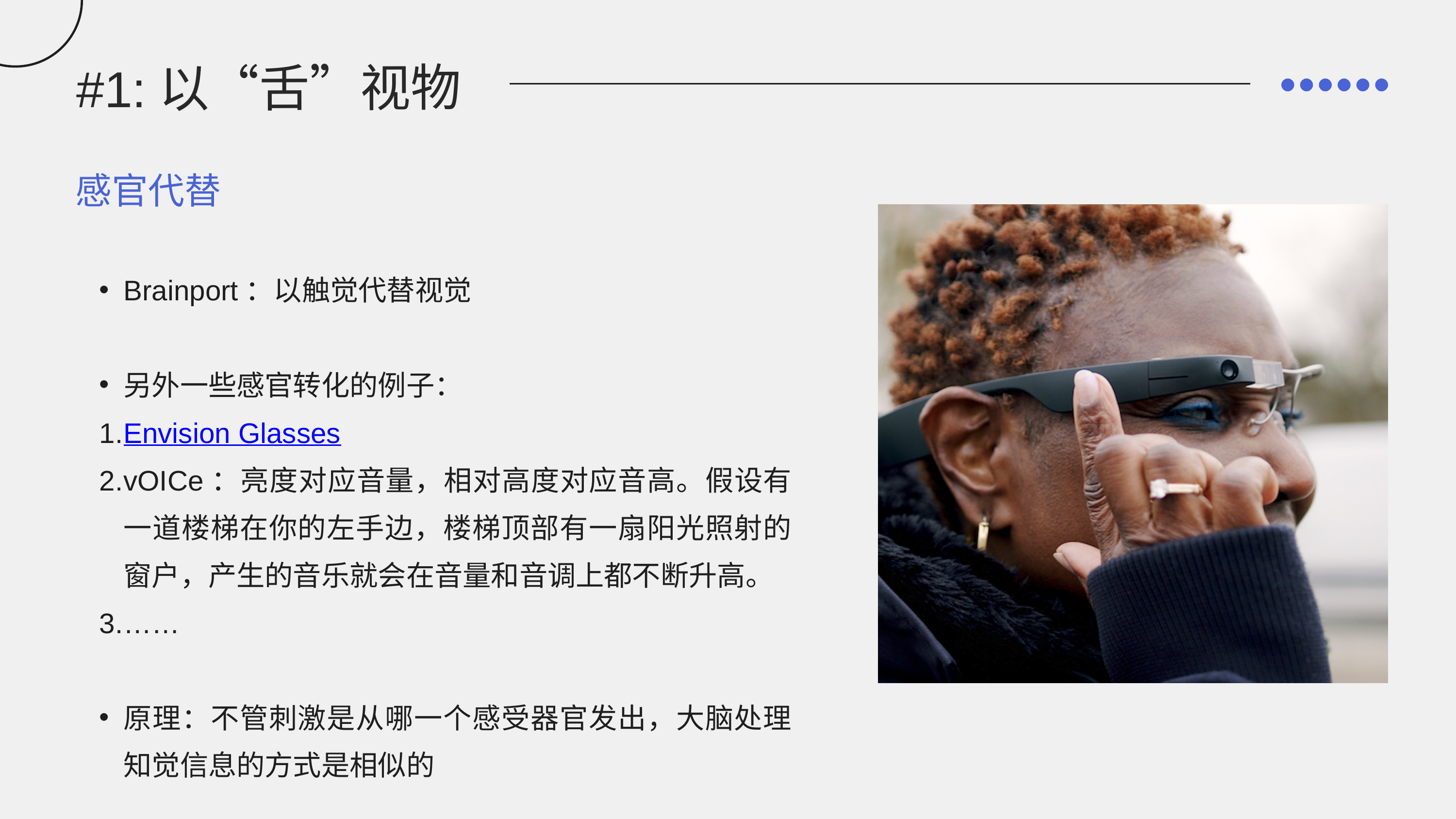

#1:以“舌”视物

感官代替

Brainport：以触觉代替视觉

另外一些感官转化的例子：
Envision Glasses
vOICe：亮度对应音量，相对高度对应音高。假设有一道楼梯在你的左手边，楼梯顶部有一扇阳光照射的窗户，产生的音乐就会在音量和音调上都不断升高。
……

原理：不管刺激是从哪一个感受器官发出，大脑处理知觉信息的方式是相似的